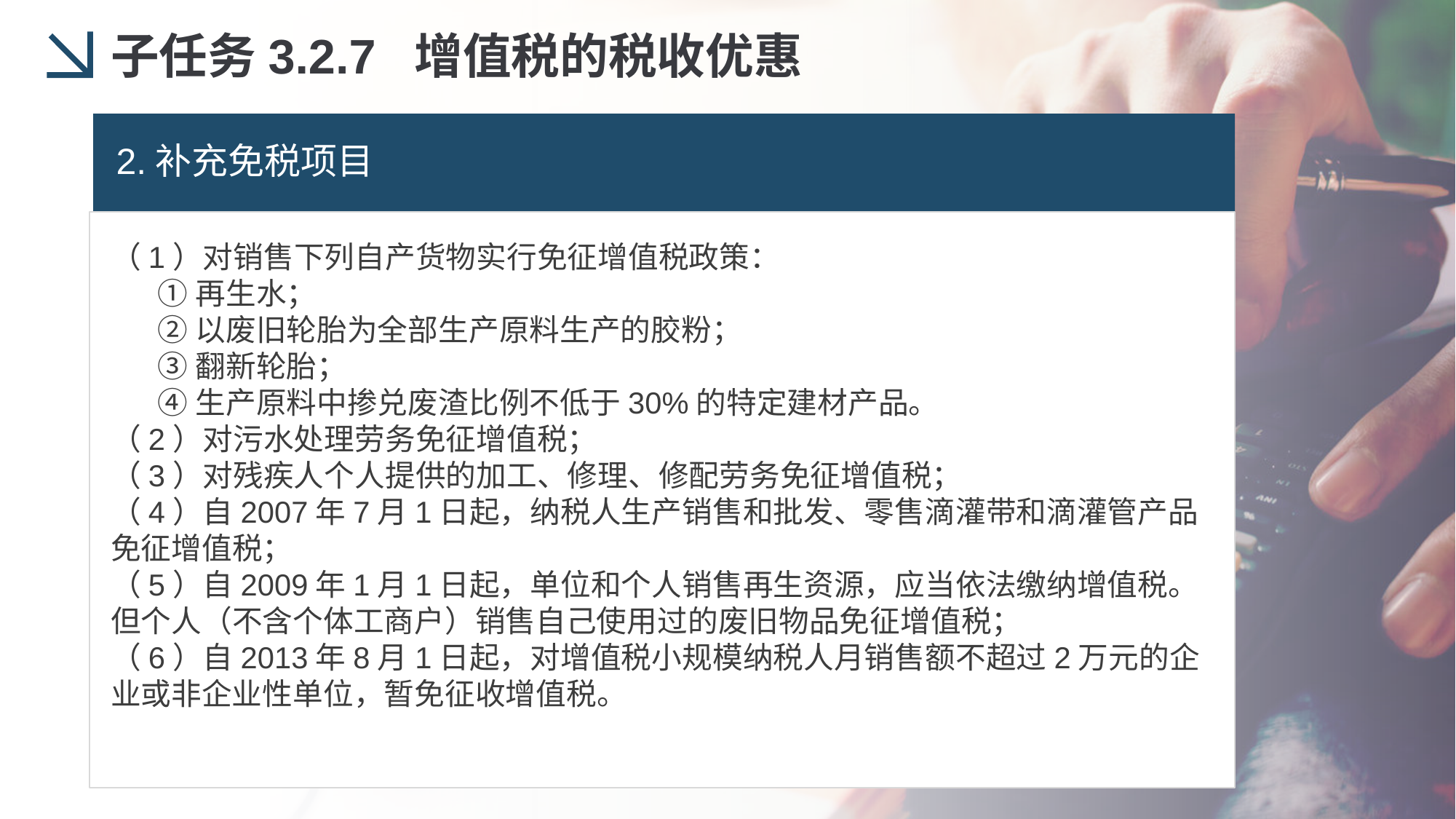

子任务3.2.7  增值税的税收优惠

2.补充免税项目
（1）对销售下列自产货物实行免征增值税政策：
       ①再生水；
       ②以废旧轮胎为全部生产原料生产的胶粉；
       ③翻新轮胎；
       ④生产原料中掺兑废渣比例不低于30%的特定建材产品。
（2）对污水处理劳务免征增值税；
（3）对残疾人个人提供的加工、修理、修配劳务免征增值税；
（4）自2007年7月1日起，纳税人生产销售和批发、零售滴灌带和滴灌管产品免征增值税；
（5）自2009年1月1日起，单位和个人销售再生资源，应当依法缴纳增值税。但个人（不含个体工商户）销售自己使用过的废旧物品免征增值税；
（6）自2013年8月1日起，对增值税小规模纳税人月销售额不超过2万元的企业或非企业性单位，暂免征收增值税。